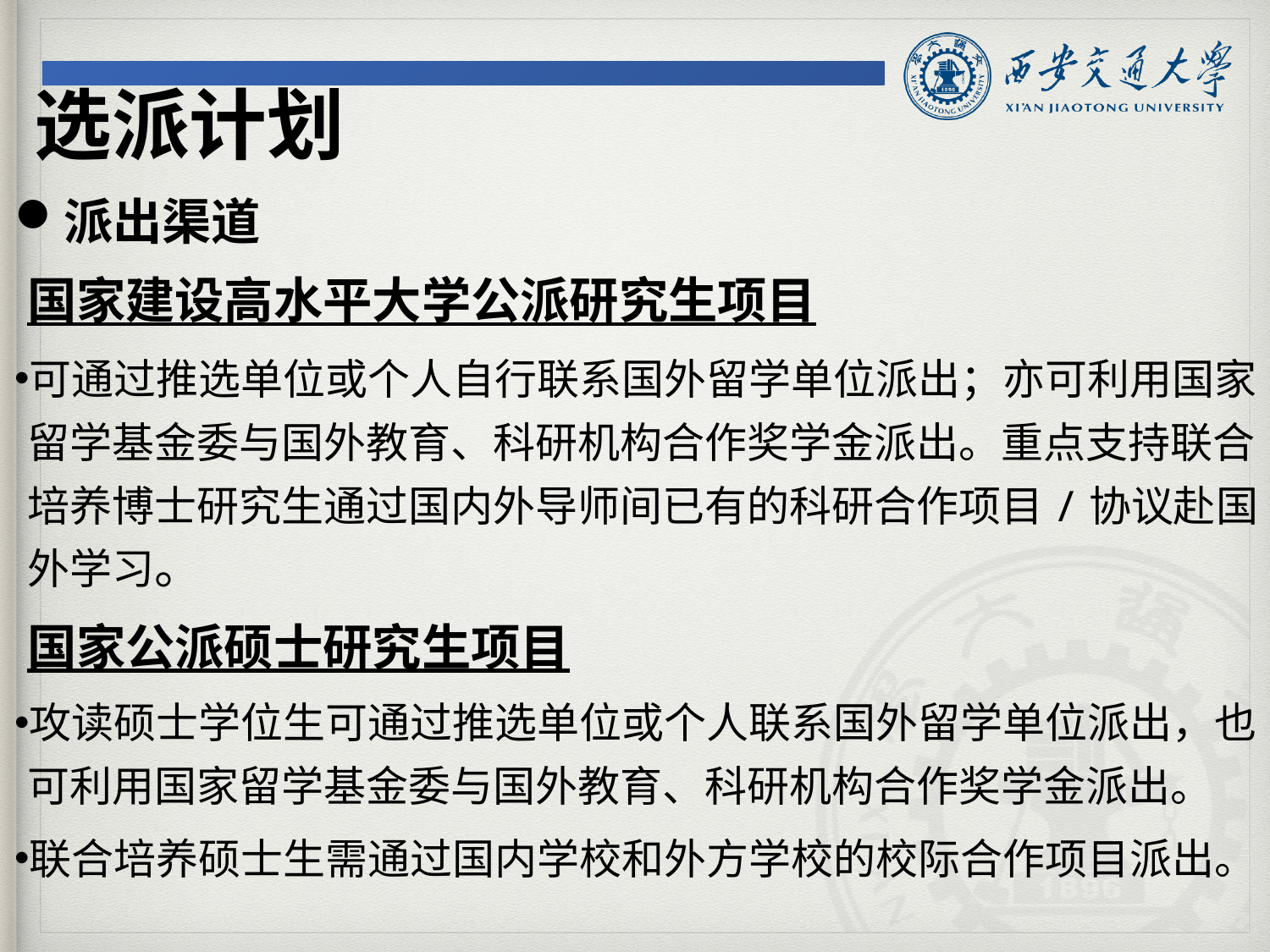

选派计划
派出渠道
	国家建设高水平大学公派研究生项目
可通过推选单位或个人自行联系国外留学单位派出；亦可利用国家留学基金委与国外教育、科研机构合作奖学金派出。重点支持联合培养博士研究生通过国内外导师间已有的科研合作项目/协议赴国外学习。
	国家公派硕士研究生项目
攻读硕士学位生可通过推选单位或个人联系国外留学单位派出，也可利用国家留学基金委与国外教育、科研机构合作奖学金派出。
联合培养硕士生需通过国内学校和外方学校的校际合作项目派出。